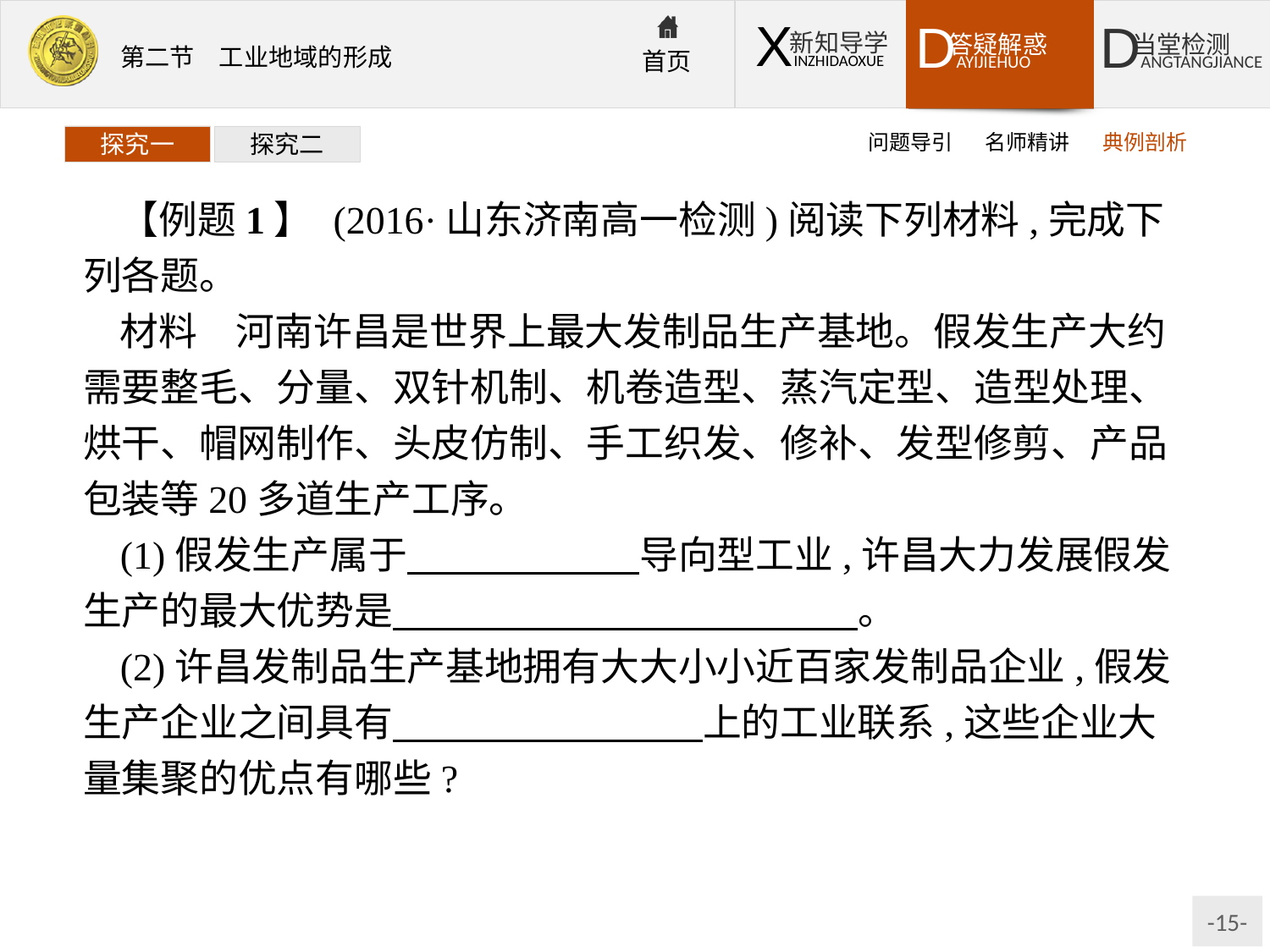

问题导引
名师精讲
典例剖析
探究一
探究二
【例题1】 (2016·山东济南高一检测)阅读下列材料,完成下列各题。
材料　河南许昌是世界上最大发制品生产基地。假发生产大约需要整毛、分量、双针机制、机卷造型、蒸汽定型、造型处理、烘干、帽网制作、头皮仿制、手工织发、修补、发型修剪、产品包装等20多道生产工序。
(1)假发生产属于　　　　　　导向型工业,许昌大力发展假发生产的最大优势是　　　　　　　　　　　　。
(2)许昌发制品生产基地拥有大大小小近百家发制品企业,假发生产企业之间具有　　　　　　　　上的工业联系,这些企业大量集聚的优点有哪些?